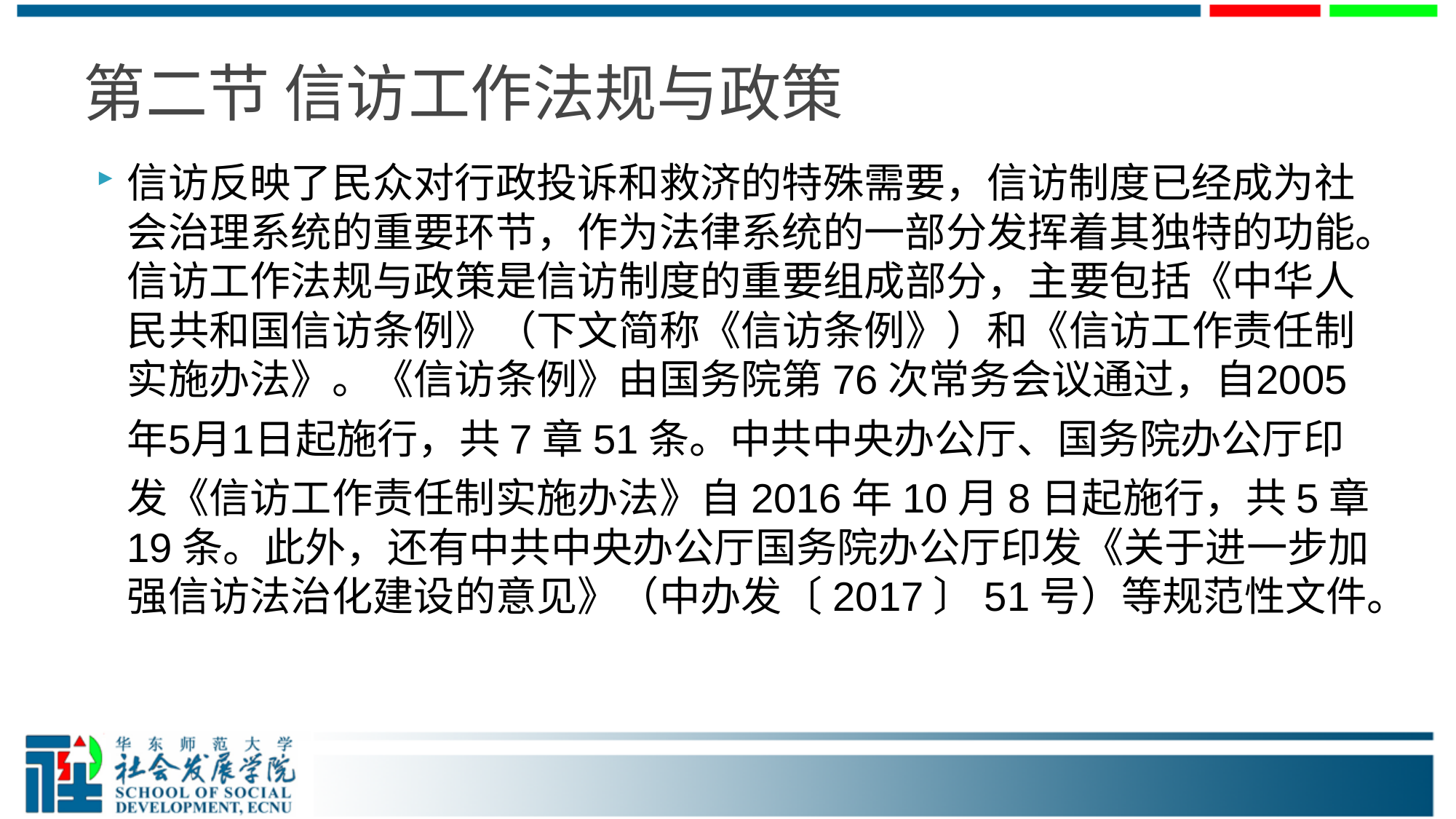

# 第二节 信访工作法规与政策
信访反映了民众对行政投诉和救济的特殊需要，信访制度已经成为社会治理系统的重要环节，作为法律系统的一部分发挥着其独特的功能。信访工作法规与政策是信访制度的重要组成部分，主要包括《中华人民共和国信访条例》（下文简称《信访条例》）和《信访工作责任制实施办法》。《信访条例》由国务院第76次常务会议通过，自2005年5月1日起施行，共7章51条。中共中央办公厅、国务院办公厅印发《信访工作责任制实施办法》自2016年10月8日起施行，共5章19条。此外，还有中共中央办公厅国务院办公厅印发《关于进一步加强信访法治化建设的意见》（中办发〔2017〕51号）等规范性文件。